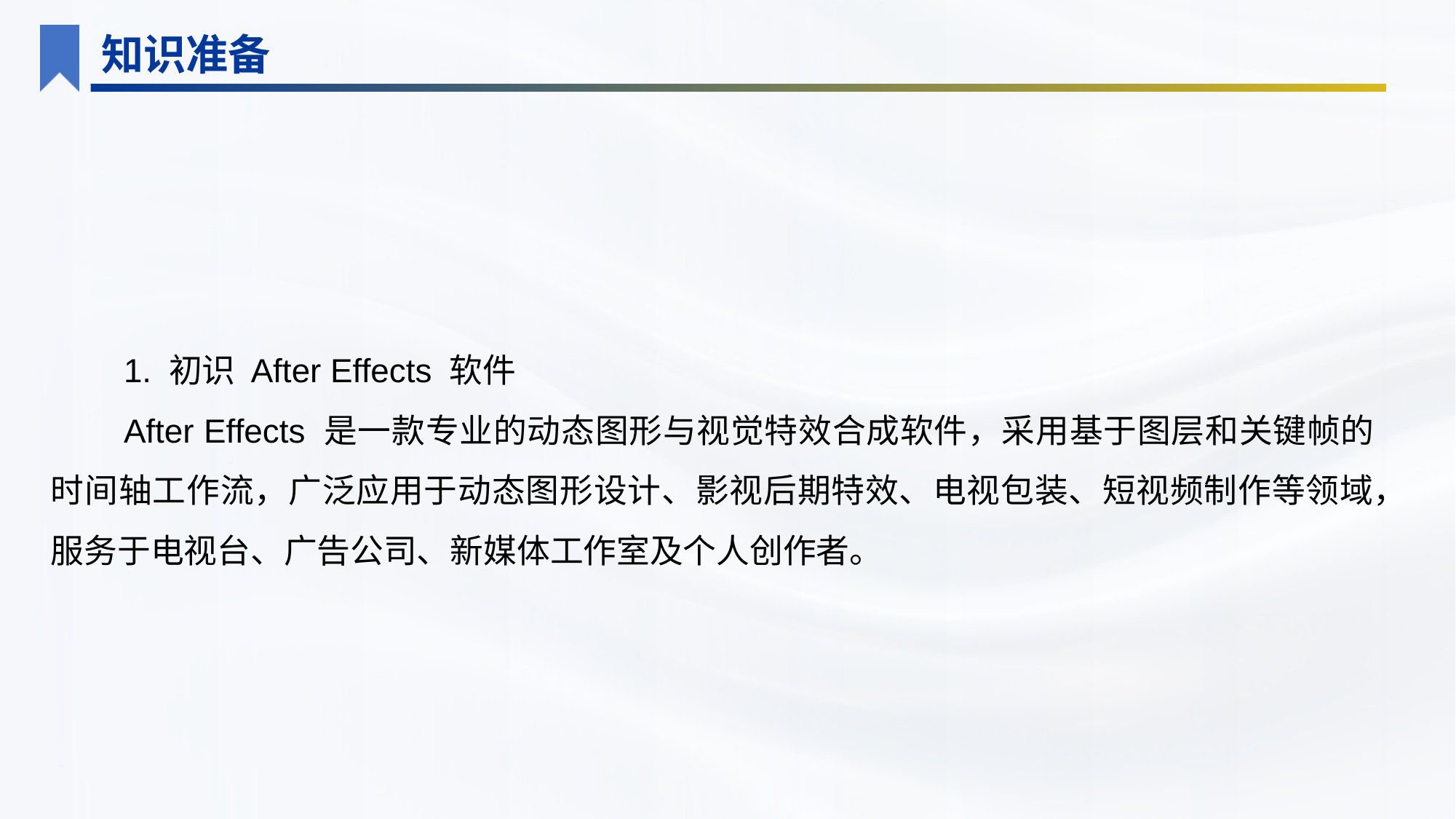

知识准备
1. 初识 After Effects 软件
After Effects 是一款专业的动态图形与视觉特效合成软件，采用基于图层和关键帧的时间轴工作流，广泛应用于动态图形设计、影视后期特效、电视包装、短视频制作等领域，服务于电视台、广告公司、新媒体工作室及个人创作者。